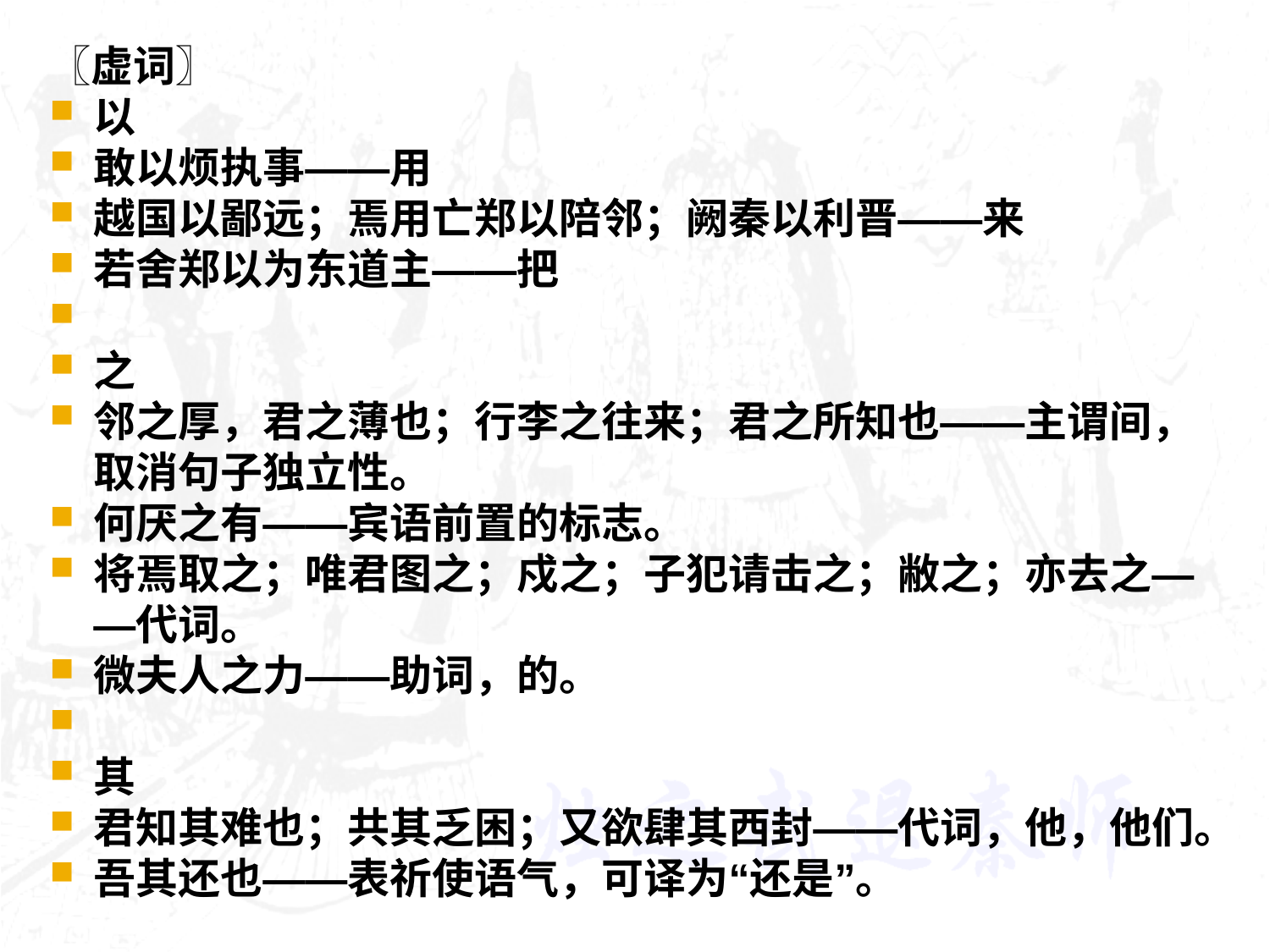

〖虚词〗
以
敢以烦执事——用
越国以鄙远；焉用亡郑以陪邻；阙秦以利晋——来
若舍郑以为东道主——把

之
邻之厚，君之薄也；行李之往来；君之所知也——主谓间，取消句子独立性。
何厌之有——宾语前置的标志。
将焉取之；唯君图之；戍之；子犯请击之；敝之；亦去之——代词。
微夫人之力——助词，的。

其
君知其难也；共其乏困；又欲肆其西封——代词，他，他们。
吾其还也——表祈使语气，可译为“还是”。